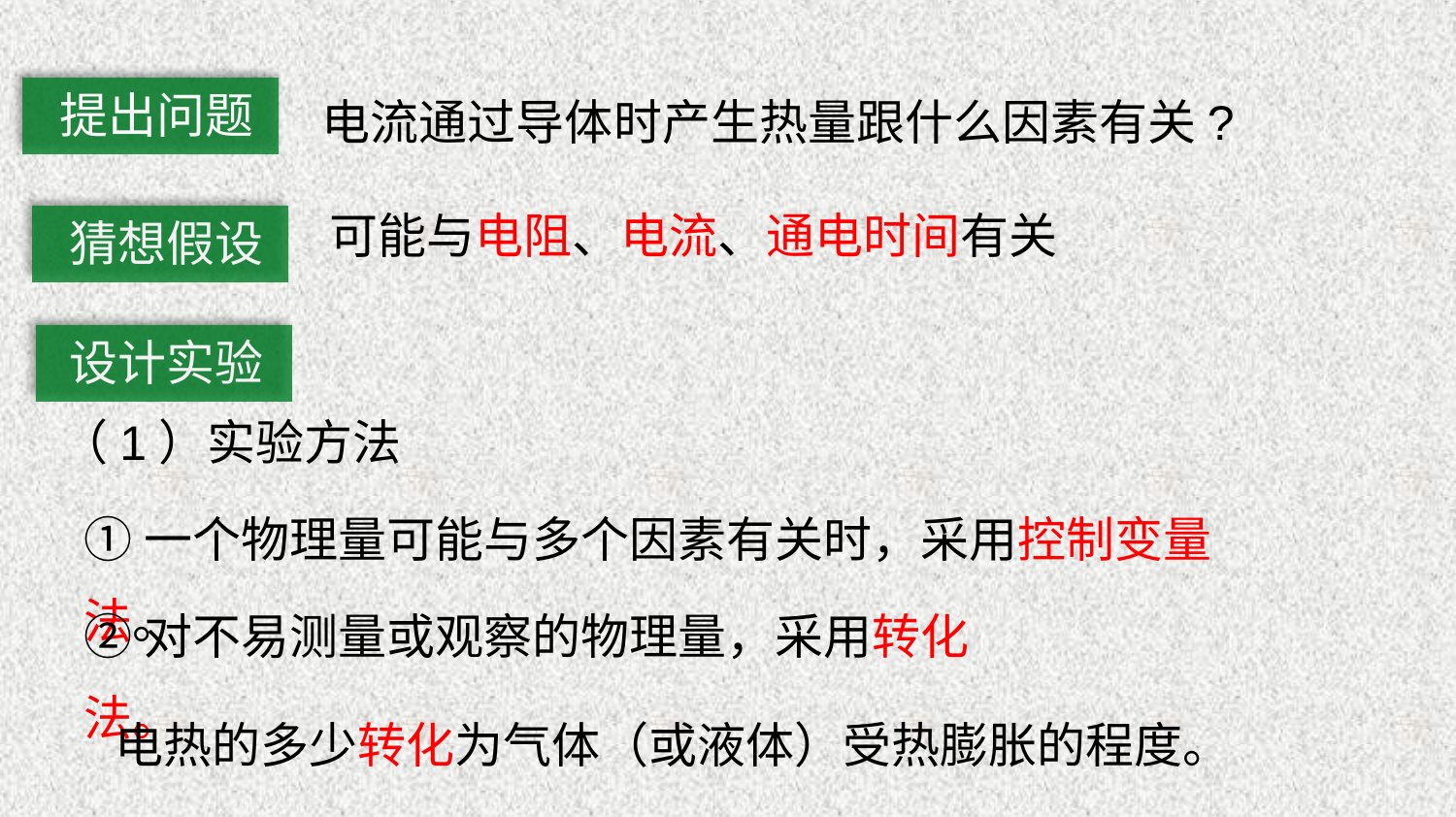

提出问题
电流通过导体时产生热量跟什么因素有关?
可能与电阻、电流、通电时间有关

猜想假设

设计实验
（1）实验方法
①一个物理量可能与多个因素有关时，采用控制变量法。
②对不易测量或观察的物理量，采用转化法。
电热的多少转化为气体（或液体）受热膨胀的程度。